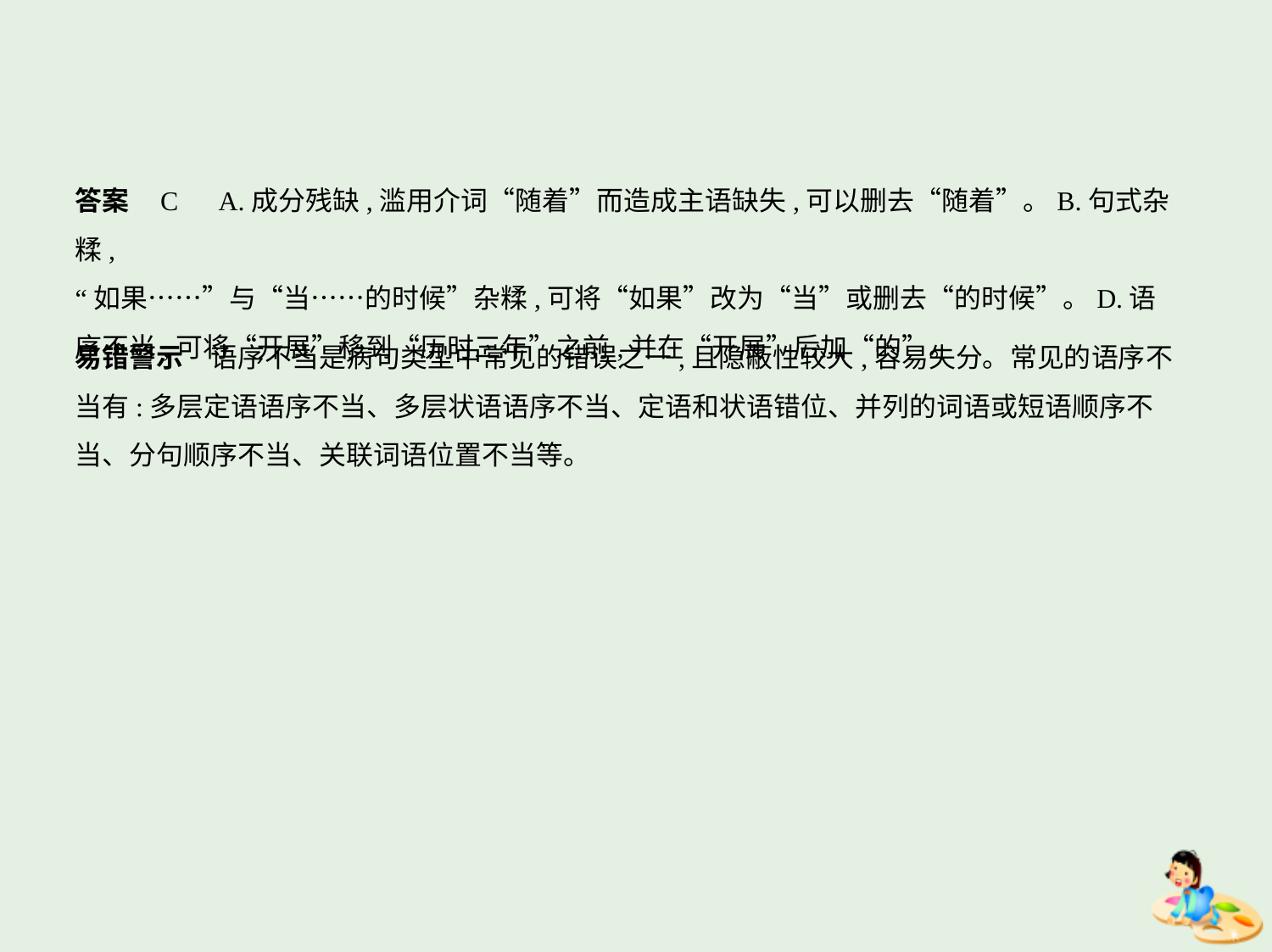

答案    C　A.成分残缺,滥用介词“随着”而造成主语缺失,可以删去“随着”。B.句式杂糅,
“如果……”与“当……的时候”杂糅,可将“如果”改为“当”或删去“的时候”。D.语
序不当,可将“开展”移到“历时三年”之前,并在“开展”后加“的”。
易错警示　语序不当是病句类型中常见的错误之一,且隐蔽性较大,容易失分。常见的语序不
当有:多层定语语序不当、多层状语语序不当、定语和状语错位、并列的词语或短语顺序不
当、分句顺序不当、关联词语位置不当等。